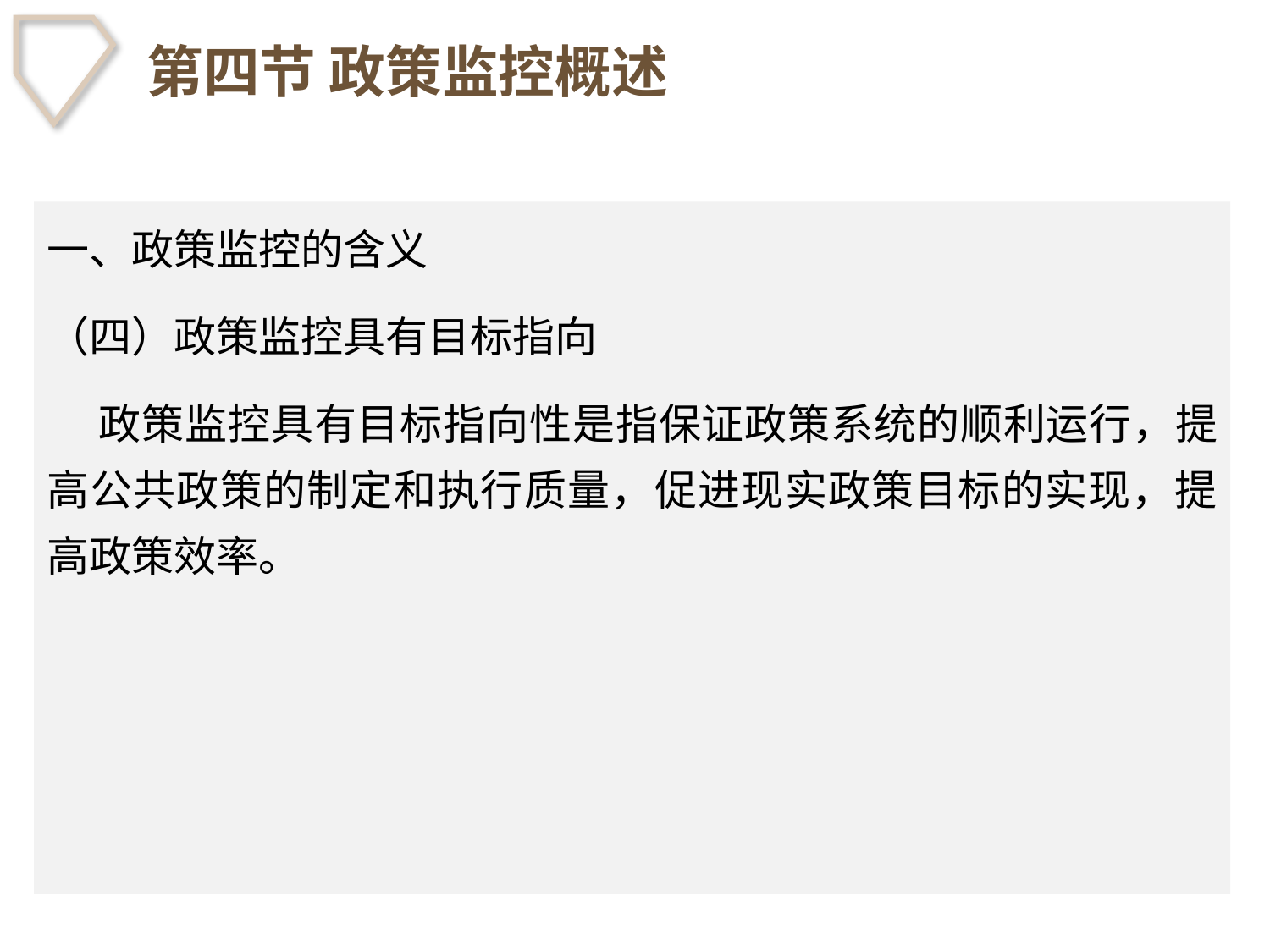

# 第四节 政策监控概述
一、政策监控的含义
（四）政策监控具有目标指向
    政策监控具有目标指向性是指保证政策系统的顺利运行，提高公共政策的制定和执行质量，促进现实政策目标的实现，提高政策效率。